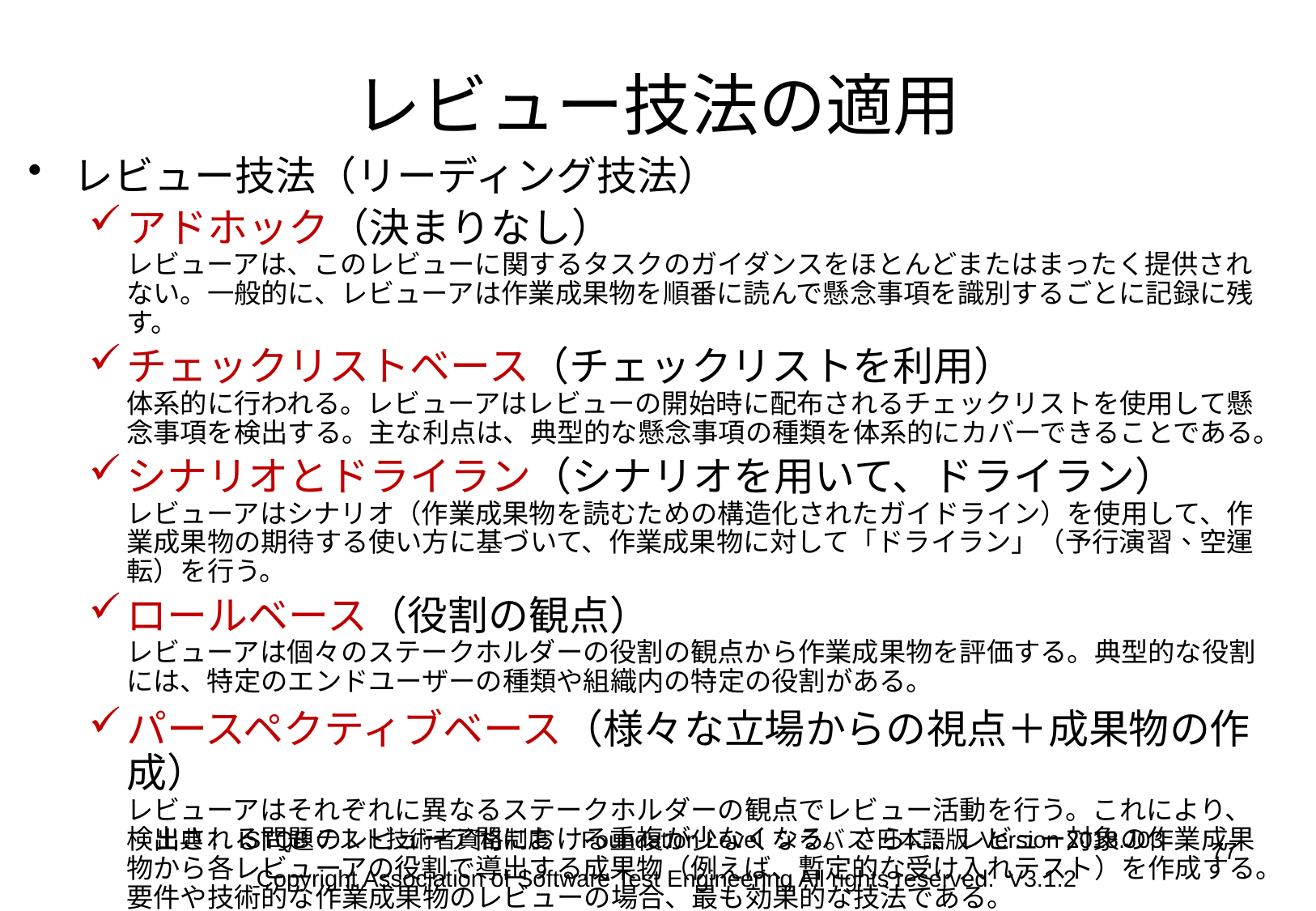

レビュー技法の適用
レビュー技法（リーディング技法）
アドホック（決まりなし）
レビューアは、このレビューに関するタスクのガイダンスをほとんどまたはまったく提供されない。一般的に、レビューアは作業成果物を順番に読んで懸念事項を識別するごとに記録に残す。
チェックリストベース（チェックリストを利用）
体系的に行われる。レビューアはレビューの開始時に配布されるチェックリストを使用して懸念事項を検出する。主な利点は、典型的な懸念事項の種類を体系的にカバーできることである。
シナリオとドライラン（シナリオを用いて、ドライラン）
レビューアはシナリオ（作業成果物を読むための構造化されたガイドライン）を使用して、作業成果物の期待する使い方に基づいて、作業成果物に対して「ドライラン」（予行演習、空運転）を行う。
ロールベース（役割の観点）
レビューアは個々のステークホルダーの役割の観点から作業成果物を評価する。典型的な役割には、特定のエンドユーザーの種類や組織内の特定の役割がある。
パースペクティブベース（様々な立場からの視点＋成果物の作成）
レビューアはそれぞれに異なるステークホルダーの観点でレビュー活動を行う。これにより、検出される問題のレビューア間における重複が少なくなる。さらに、レビュー対象の作業成果物から各レビューアの役割で導出する成果物（例えば、暫定的な受け入れテスト）を作成する。要件や技術的な作業成果物のレビューの場合、最も効果的な技法である。
出典： ISTQBテスト技術者資格制度　Foundation Level シラバス 日本語版 Version 2018.J03
77
Copyright Association of Software Test Engineering All rights reserved.  V3.1.2